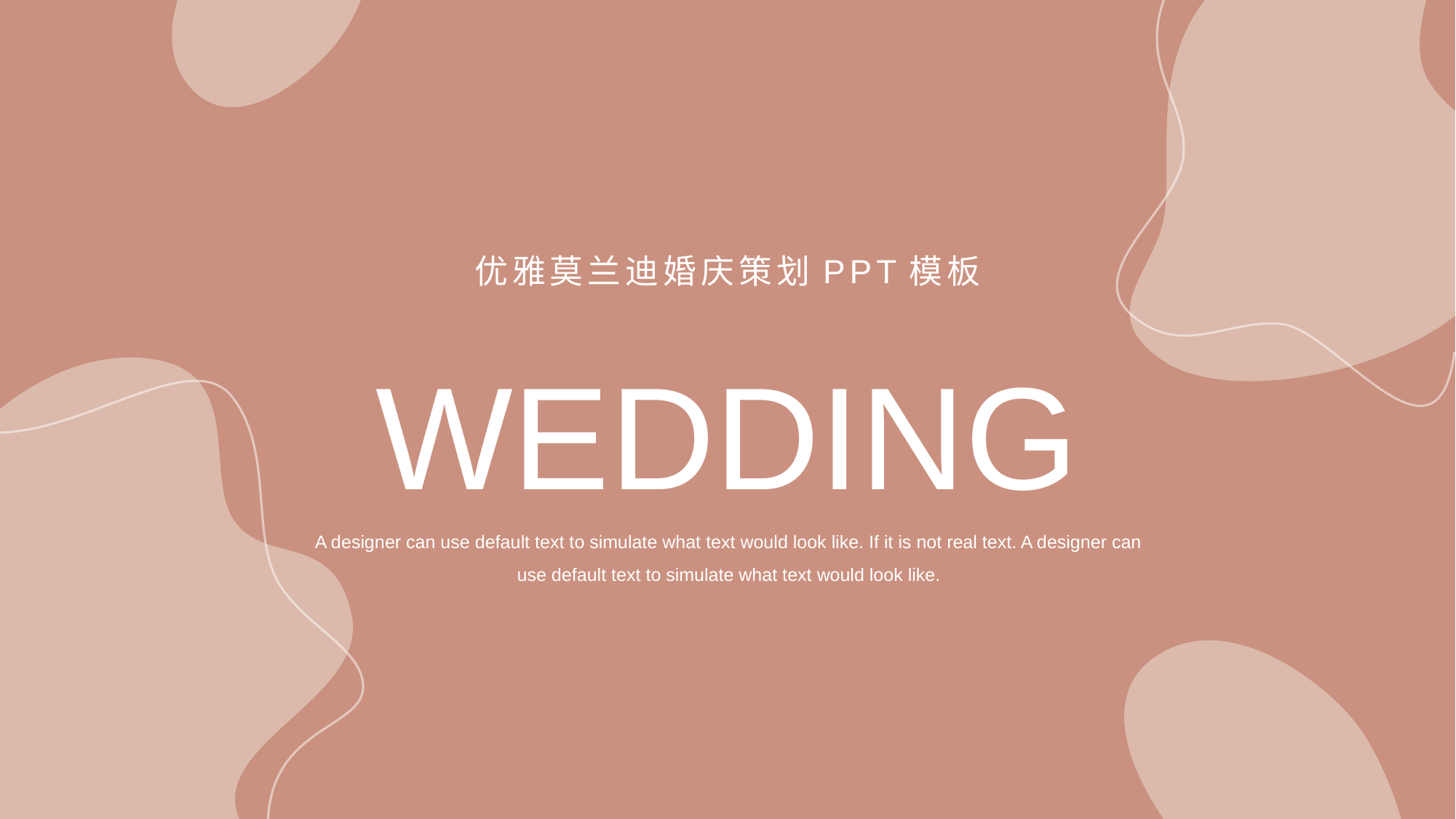

优雅莫兰迪婚庆策划PPT模板
WEDDING

A designer can use default text to simulate what text would look like. If it is not real text. A designer can use default text to simulate what text would look like.